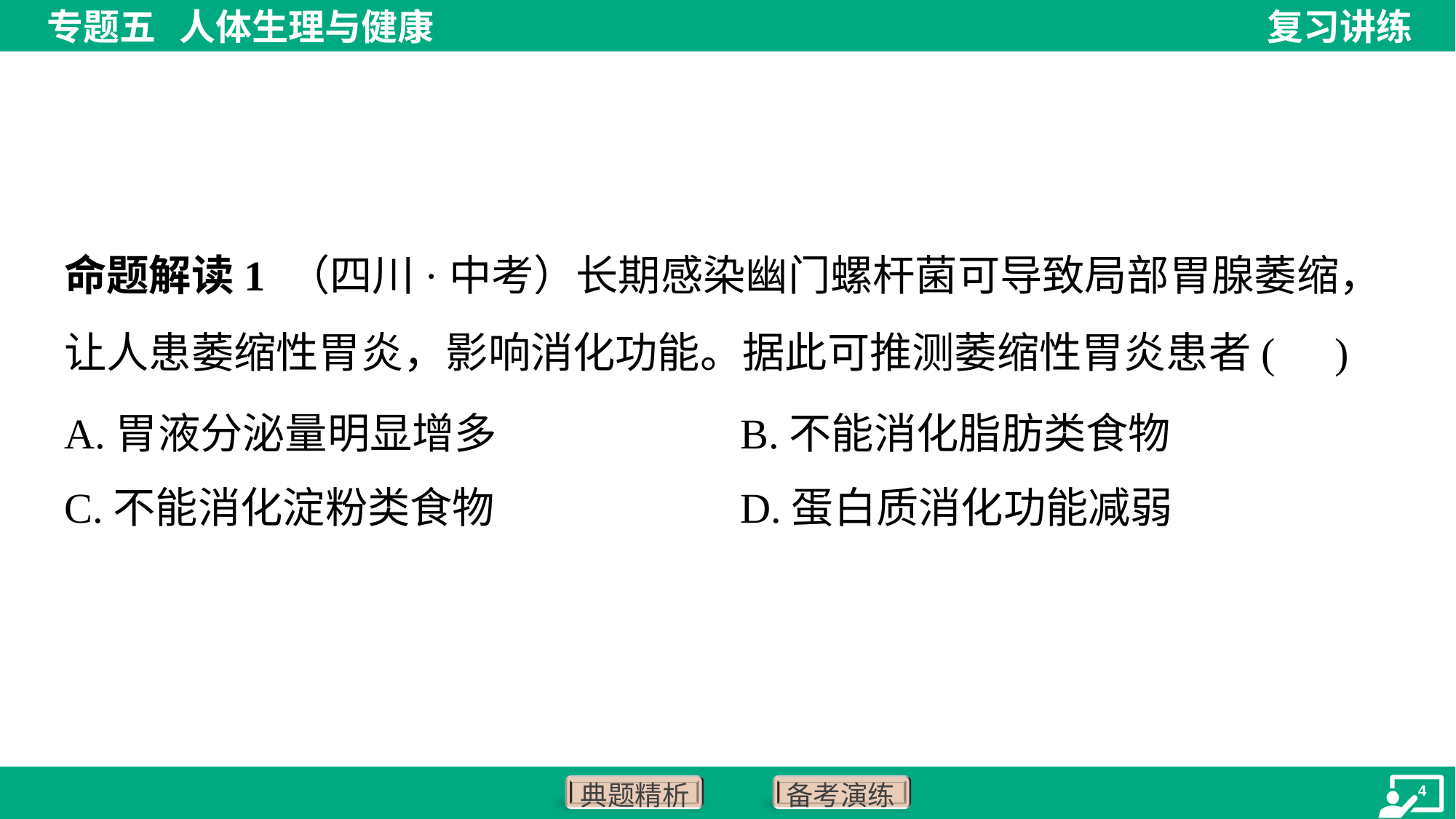

命题解读1 （四川·中考）长期感染幽门螺杆菌可导致局部胃腺萎缩，让人患萎缩性胃炎，影响消化功能。据此可推测萎缩性胃炎患者(     )
A.胃液分泌量明显增多	B.不能消化脂肪类食物
C.不能消化淀粉类食物	D.蛋白质消化功能减弱